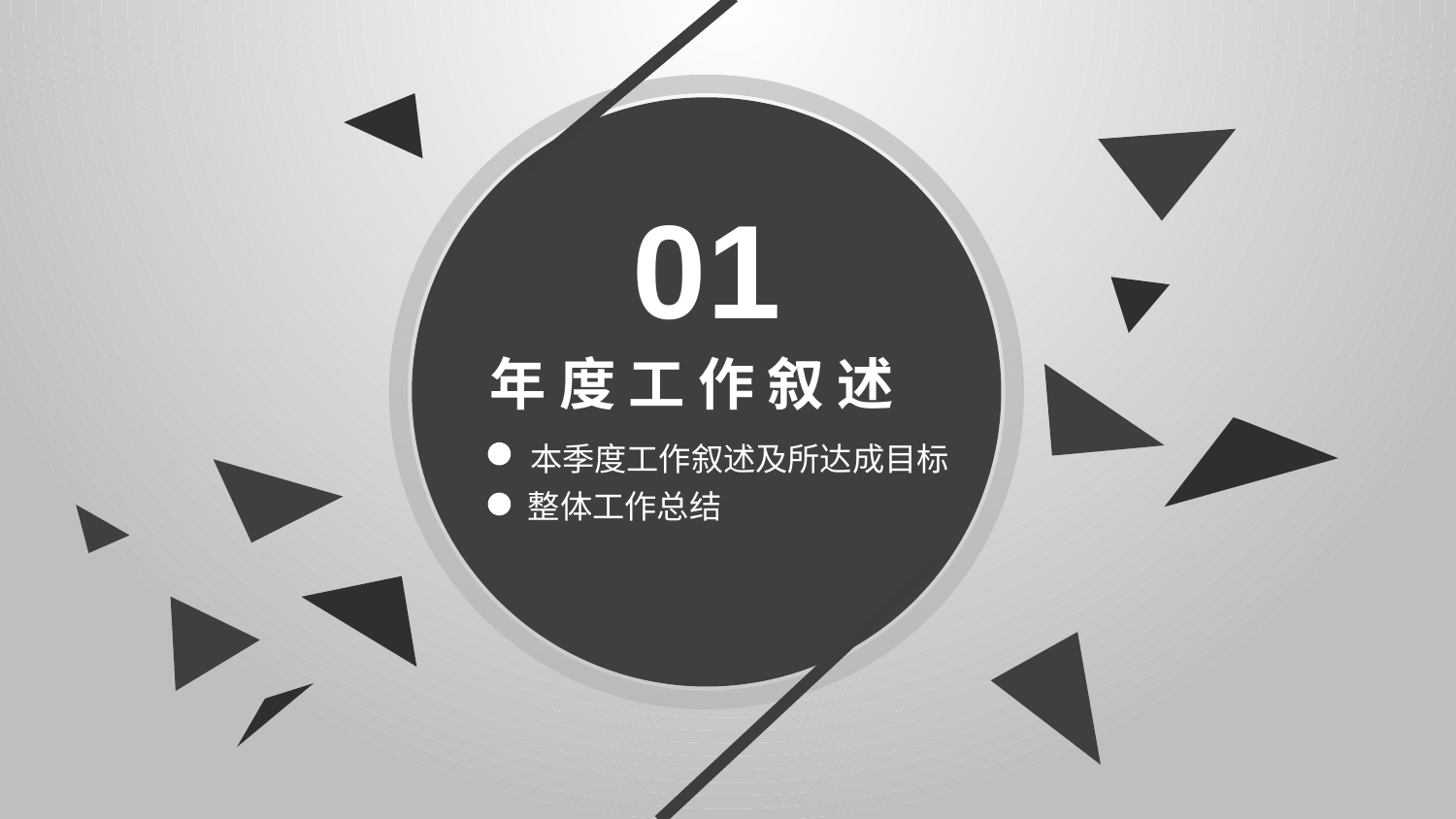

01

年 度 工 作 叙 述

 本季度工作叙述及所达成目标
 整体工作总结